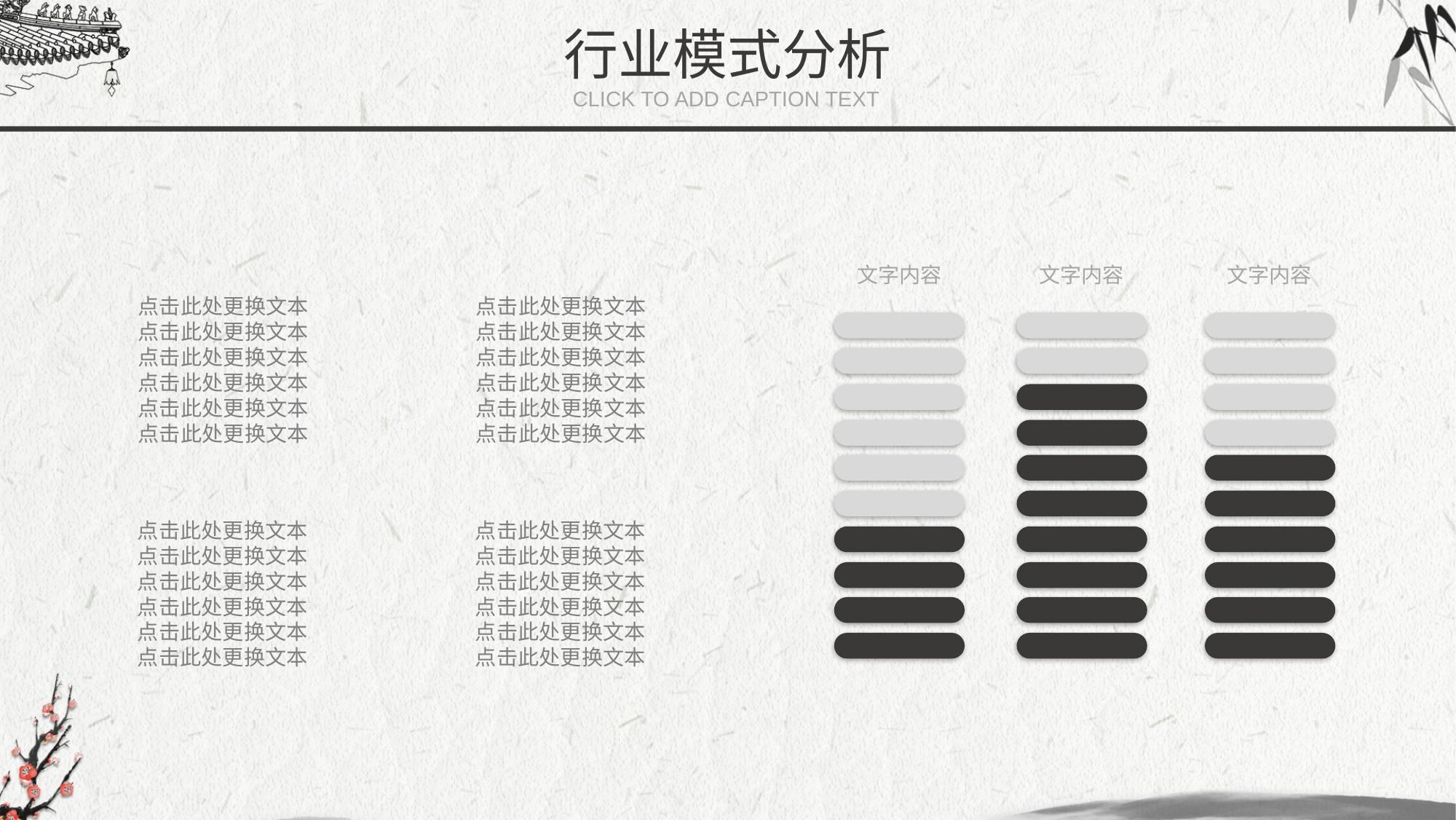

行业模式分析
CLICK TO ADD CAPTION TEXT

文字内容
文字内容
文字内容
点击此处更换文本
点击此处更换文本
点击此处更换文本
点击此处更换文本
点击此处更换文本
点击此处更换文本

点击此处更换文本
点击此处更换文本
点击此处更换文本
点击此处更换文本
点击此处更换文本
点击此处更换文本

点击此处更换文本
点击此处更换文本
点击此处更换文本
点击此处更换文本
点击此处更换文本
点击此处更换文本

点击此处更换文本
点击此处更换文本
点击此处更换文本
点击此处更换文本
点击此处更换文本
点击此处更换文本